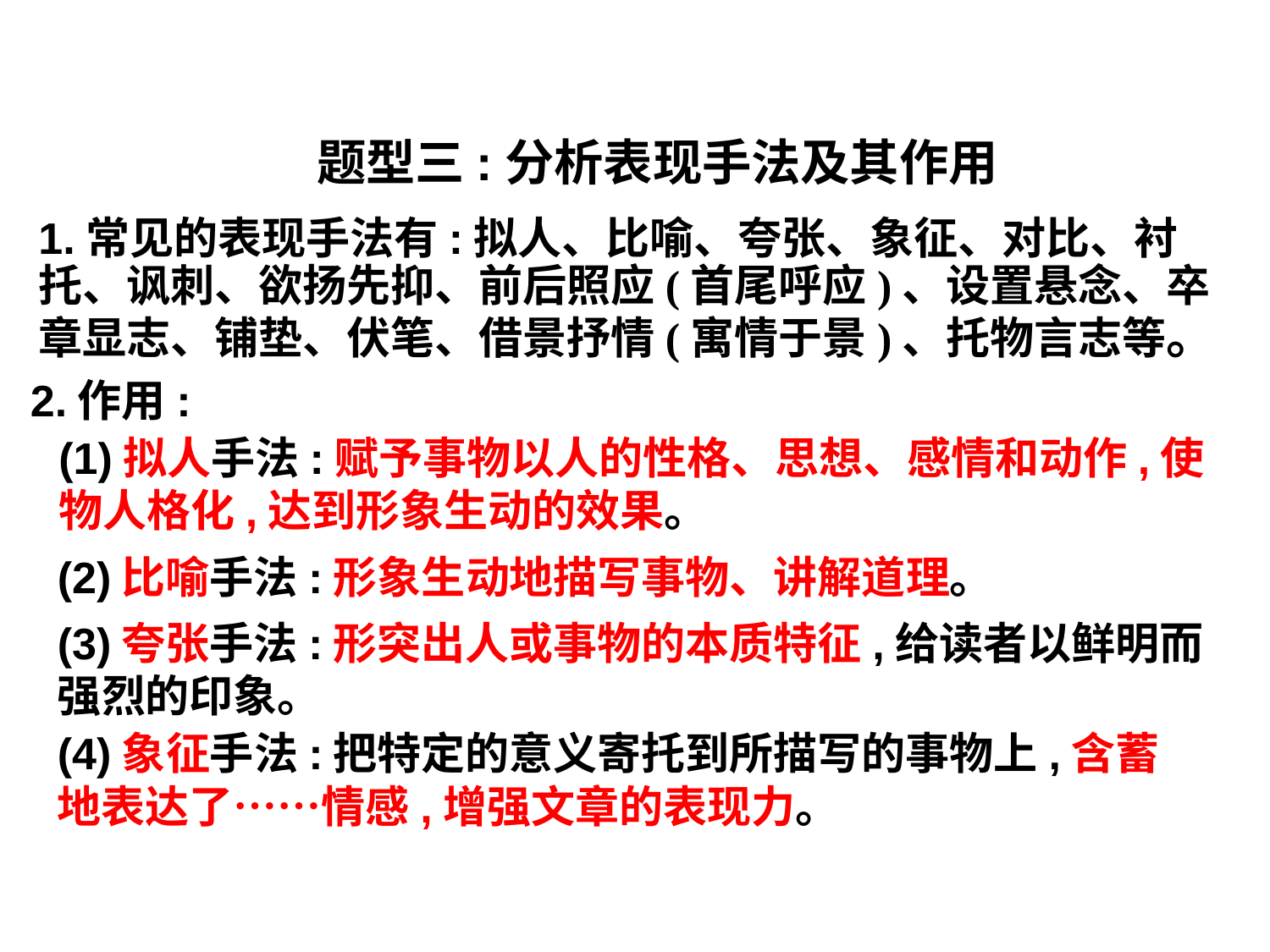

题型三:分析表现手法及其作用

1.常见的表现手法有:拟人、比喻、夸张、象征、对比、衬托、讽刺、欲扬先抑、前后照应(首尾呼应)、设置悬念、卒章显志、铺垫、伏笔、借景抒情(寓情于景)、托物言志等。
2.作用:
(1)拟人手法:赋予事物以人的性格、思想、感情和动作,使物人格化,达到形象生动的效果。
(2)比喻手法:形象生动地描写事物、讲解道理。
(3)夸张手法:形突出人或事物的本质特征,给读者以鲜明而强烈的印象。
(4)象征手法:把特定的意义寄托到所描写的事物上,含蓄地表达了……情感,增强文章的表现力。